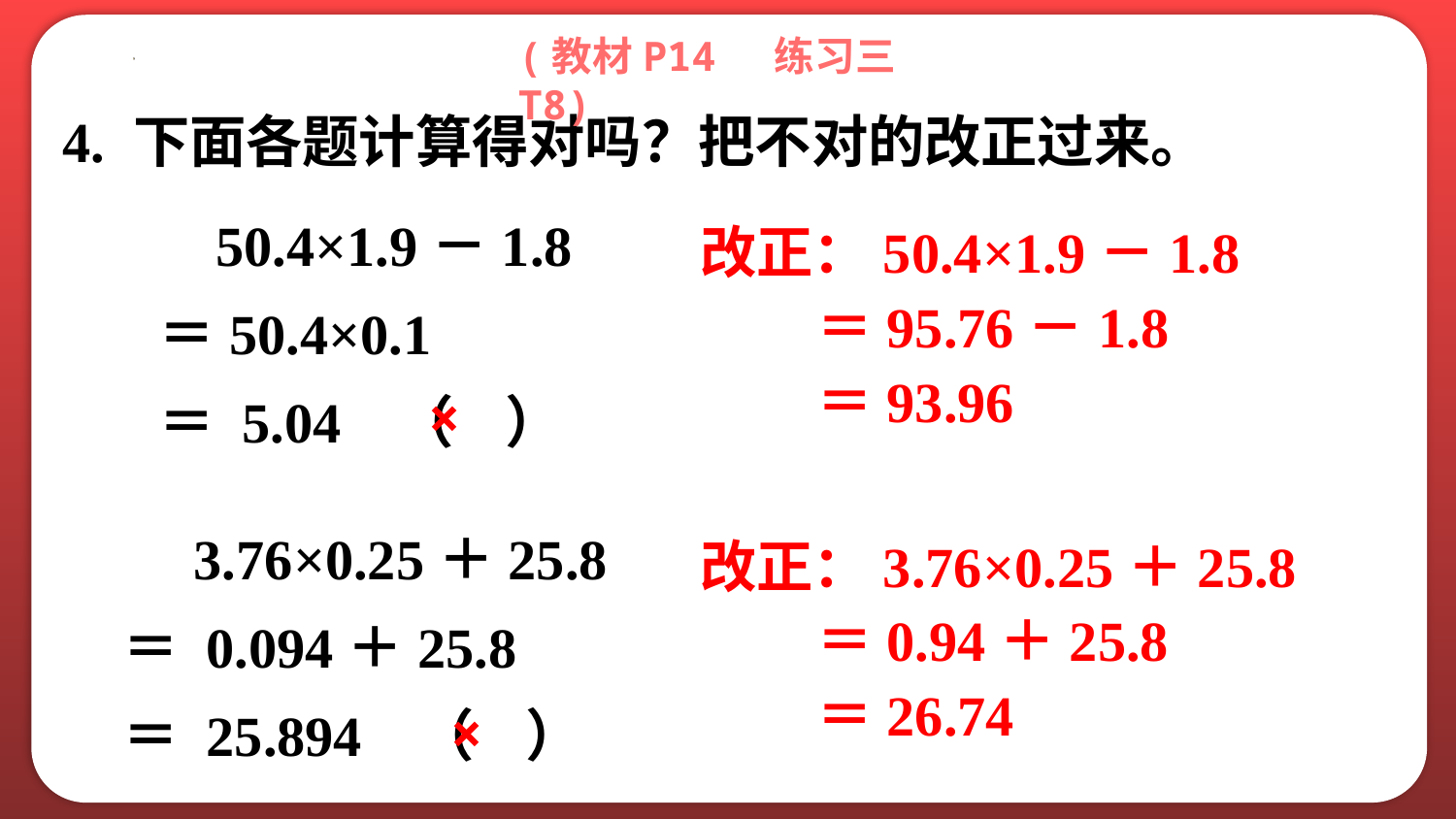

(教材P14  练习三T8)
4. 下面各题计算得对吗？把不对的改正过来。
 50.4×1.9－1.8
＝50.4×0.1
＝ 5.04   （    ）
改正：50.4×1.9－1.8
        ＝95.76－1.8
        ＝93.96
×
  3.76×0.25＋25.8
＝ 0.094＋25.8
＝ 25.894   （    ）
改正：3.76×0.25＋25.8
        ＝0.94＋25.8
        ＝26.74
×